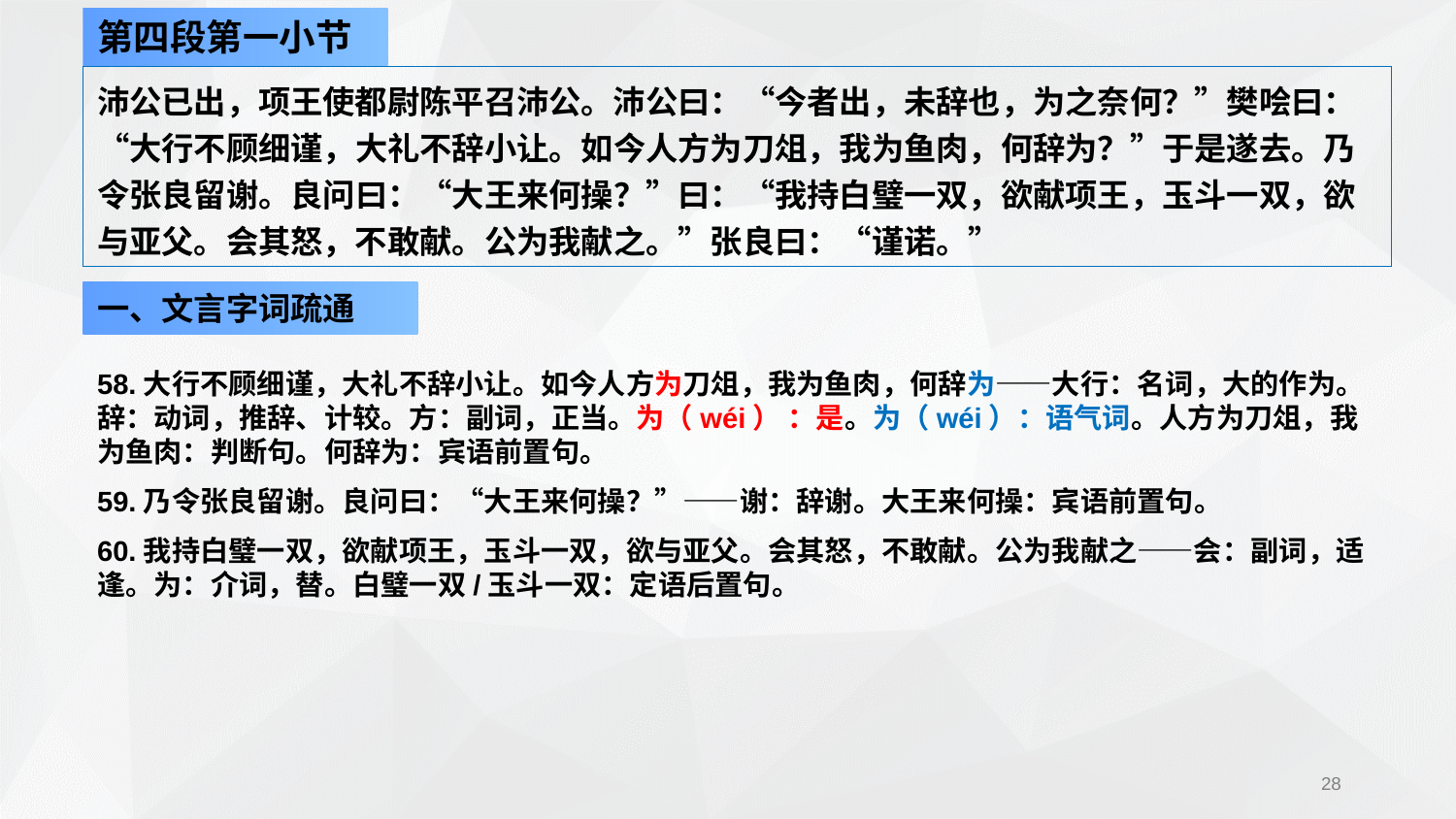

第四段第一小节
沛公已出，项王使都尉陈平召沛公。沛公曰：“今者出，未辞也，为之奈何？”樊哙曰：“大行不顾细谨，大礼不辞小让。如今人方为刀俎，我为鱼肉，何辞为？”于是遂去。乃令张良留谢。良问曰：“大王来何操？”曰：“我持白璧一双，欲献项王，玉斗一双，欲与亚父。会其怒，不敢献。公为我献之。”张良曰：“谨诺。”
一、文言字词疏通
58.大行不顾细谨，大礼不辞小让。如今人方为刀俎，我为鱼肉，何辞为——大行：名词，大的作为。辞：动词，推辞、计较。方：副词，正当。为（wéi） ：是。为（wéi）：语气词。人方为刀俎，我为鱼肉：判断句。何辞为：宾语前置句。
59.乃令张良留谢。良问曰：“大王来何操？”——谢：辞谢。大王来何操：宾语前置句。
60.我持白璧一双，欲献项王，玉斗一双，欲与亚父。会其怒，不敢献。公为我献之——会：副词，适逢。为：介词，替。白璧一双/玉斗一双：定语后置句。
28